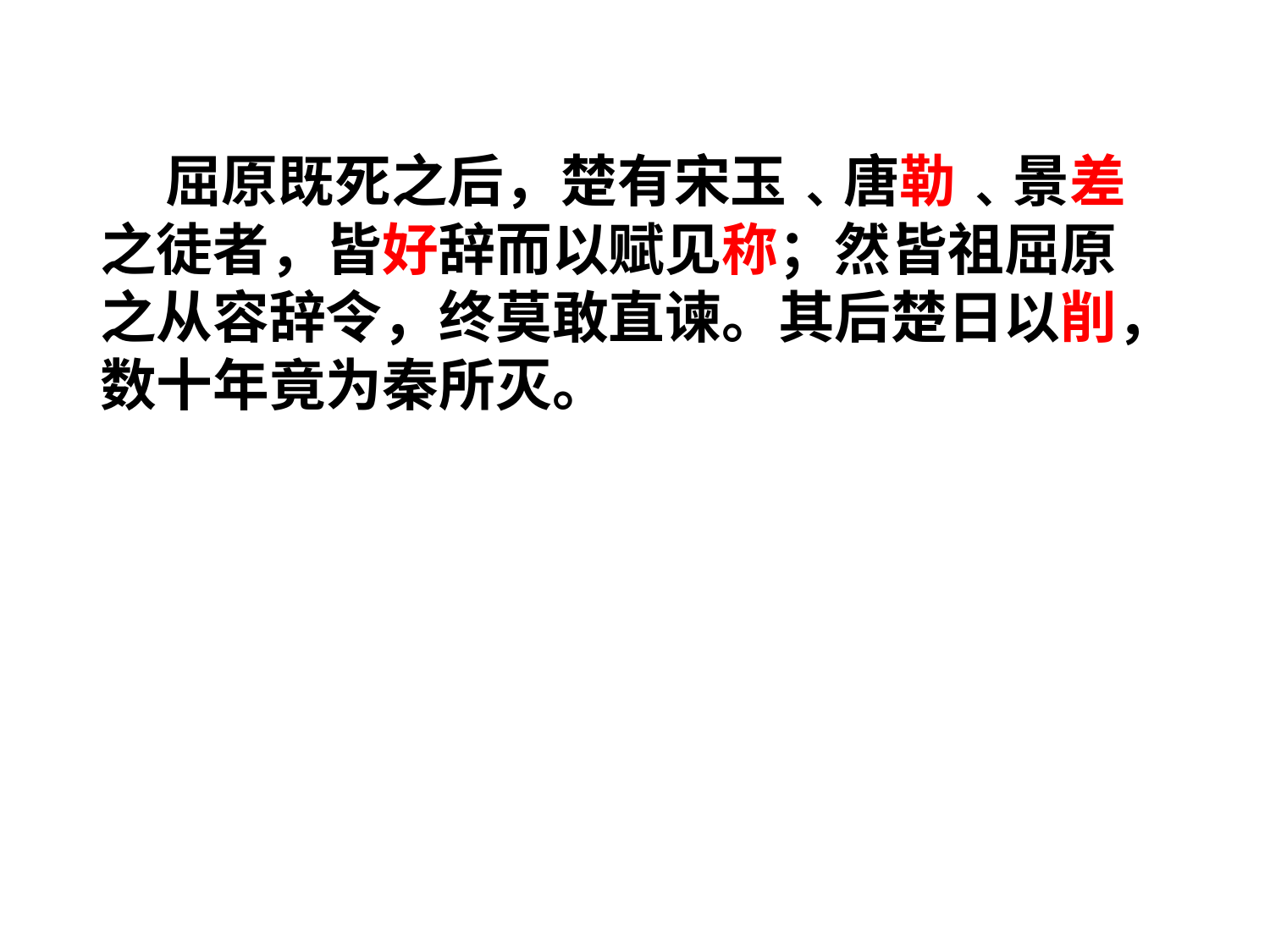

屈原既死之后，楚有宋玉﹑唐勒﹑景差之徒者，皆好辞而以赋见称；然皆祖屈原之从容辞令，终莫敢直谏。其后楚日以削，数十年竟为秦所灭。